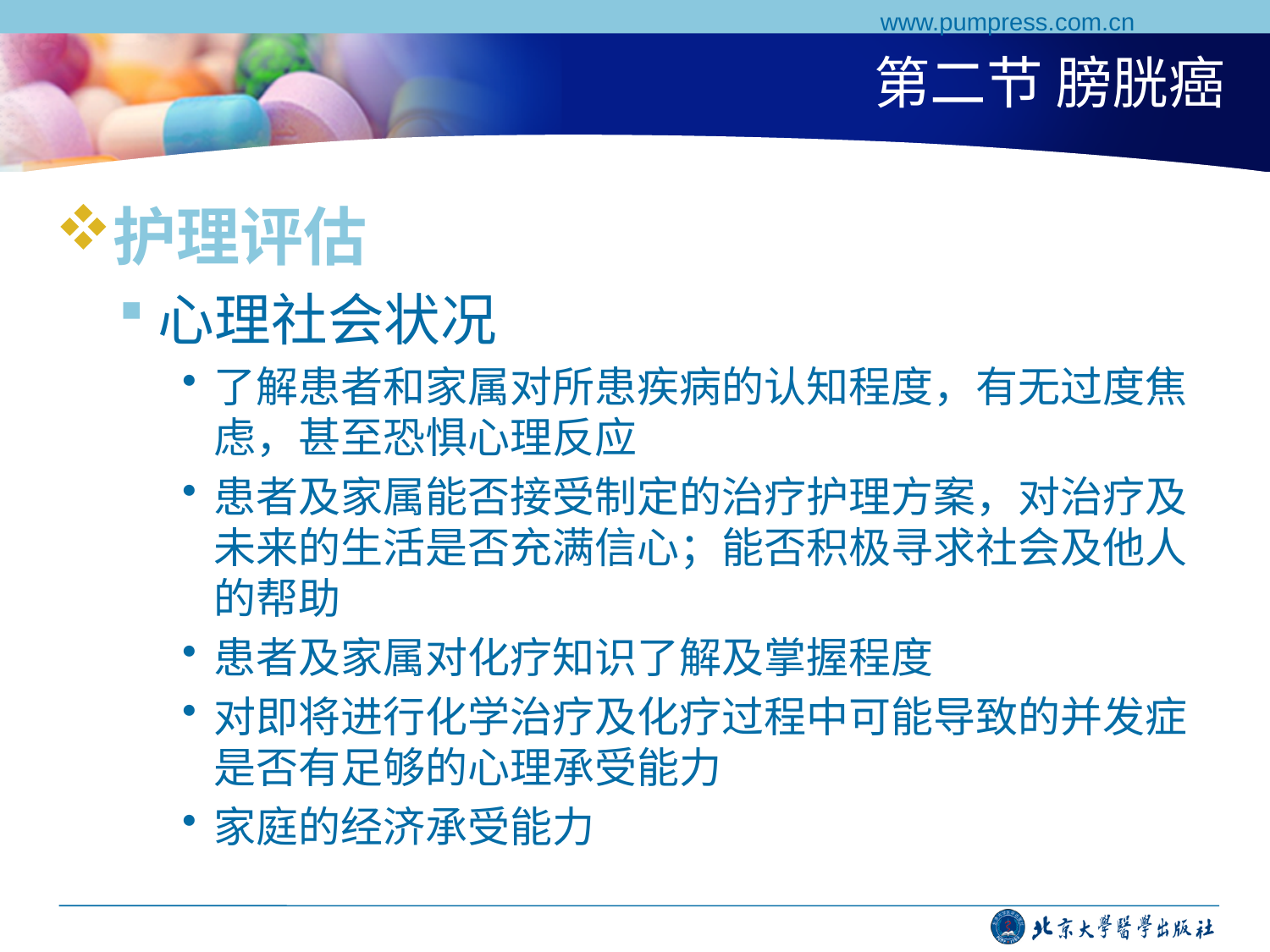

www.pumpress.com.cn
# 第二节 膀胱癌
护理评估
心理社会状况
了解患者和家属对所患疾病的认知程度，有无过度焦虑，甚至恐惧心理反应
患者及家属能否接受制定的治疗护理方案，对治疗及未来的生活是否充满信心；能否积极寻求社会及他人的帮助
患者及家属对化疗知识了解及掌握程度
对即将进行化学治疗及化疗过程中可能导致的并发症是否有足够的心理承受能力
家庭的经济承受能力